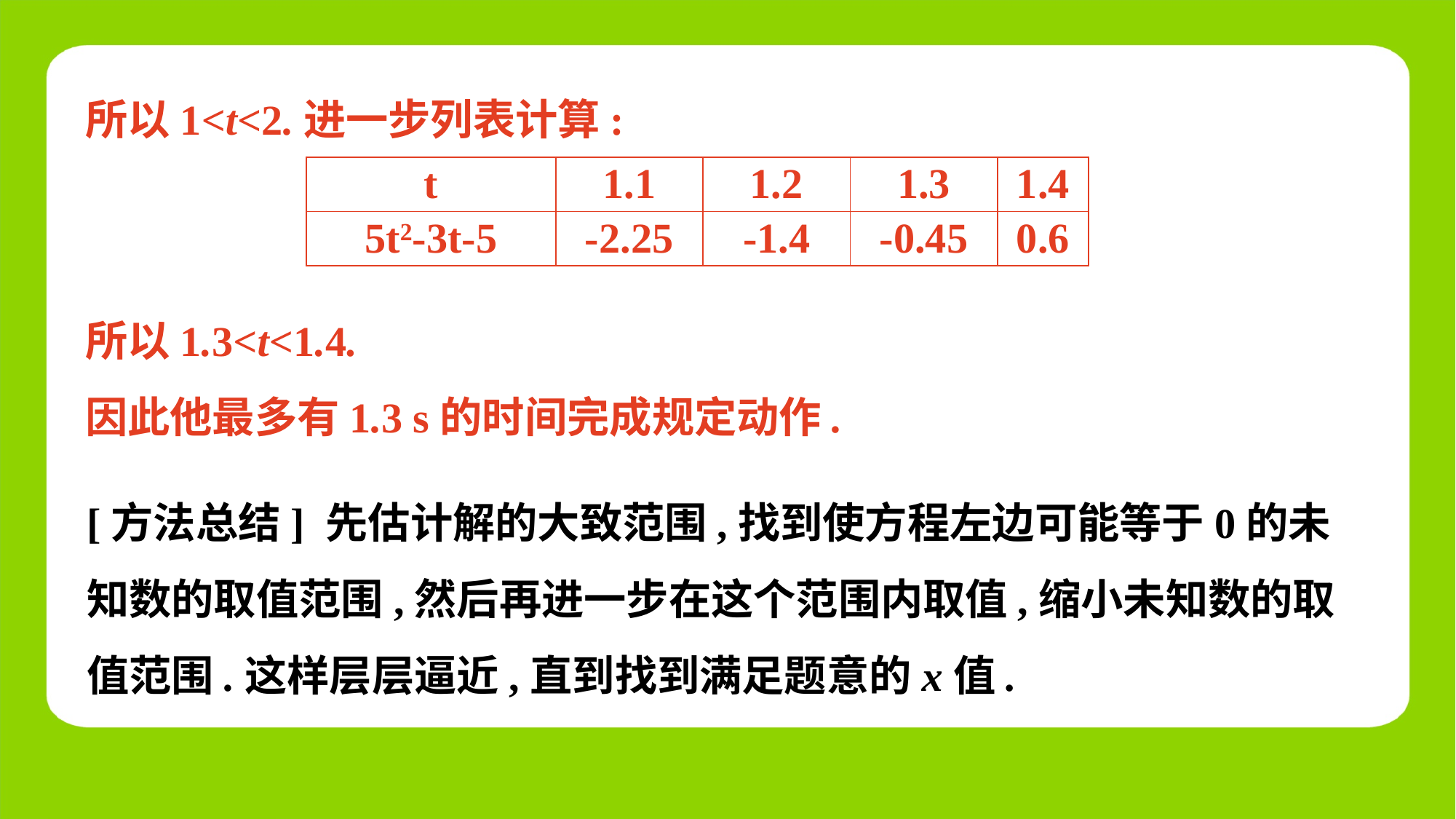

所以1<t<2.进一步列表计算:
| t | 1.1 | 1.2 | 1.3 | 1.4 |
| --- | --- | --- | --- | --- |
| 5t2-3t-5 | -2.25 | -1.4 | -0.45 | 0.6 |
所以1.3<t<1.4.
因此他最多有1.3 s的时间完成规定动作.
[方法总结] 先估计解的大致范围,找到使方程左边可能等于0的未知数的取值范围,然后再进一步在这个范围内取值,缩小未知数的取值范围.这样层层逼近,直到找到满足题意的x值.